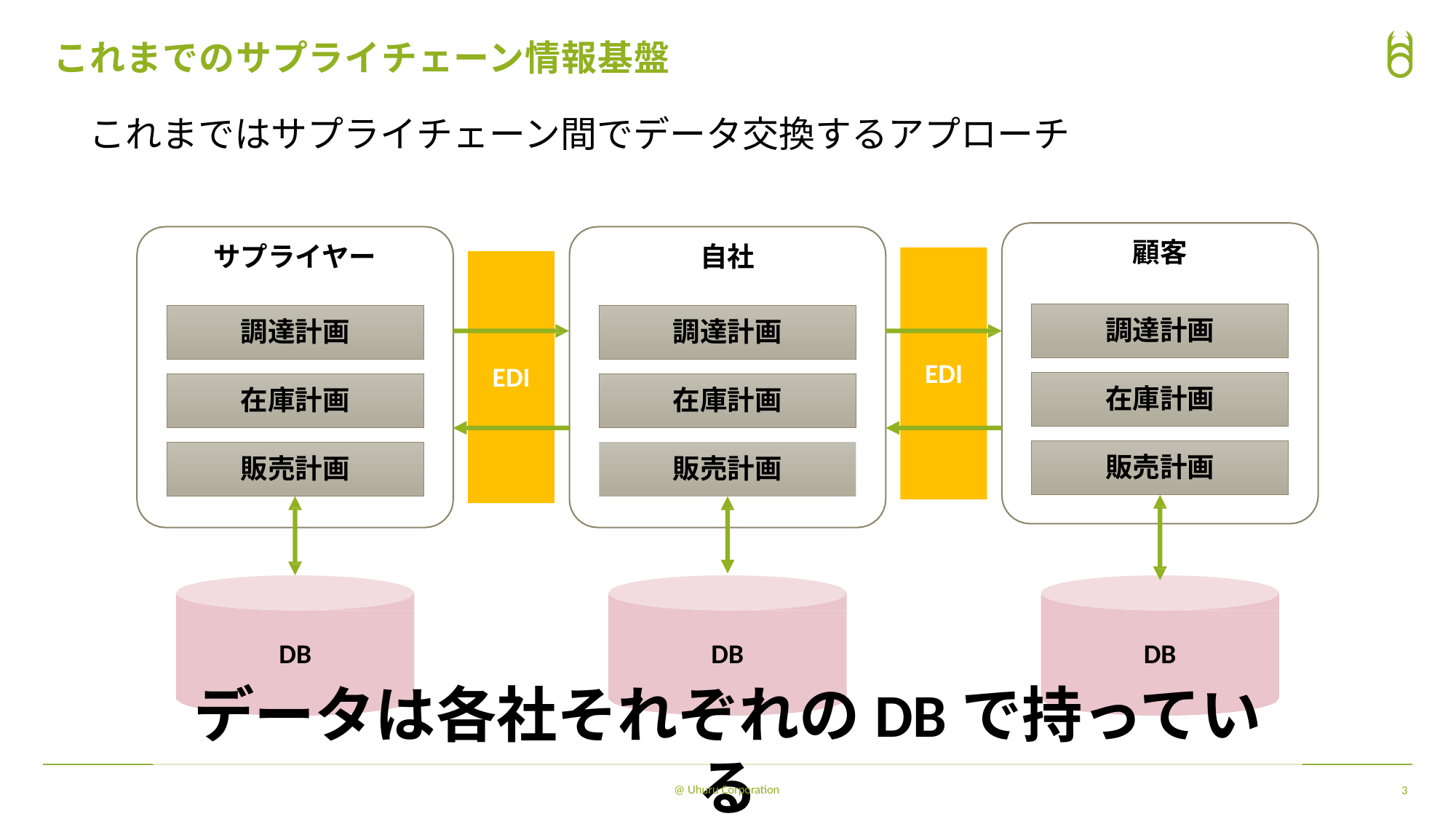

これまでのサプライチェーン情報基盤
# これまではサプライチェーン間でデータ交換するアプローチ

顧客
サプライヤー
⾃社

調達計画
調達計画
調達計画

EDI
EDI

在庫計画
在庫計画
在庫計画

販売計画
販売計画
販売計画

DB	DB	DB
データは各社それぞれのDBで持っている
@ Uhuru Corporation
3